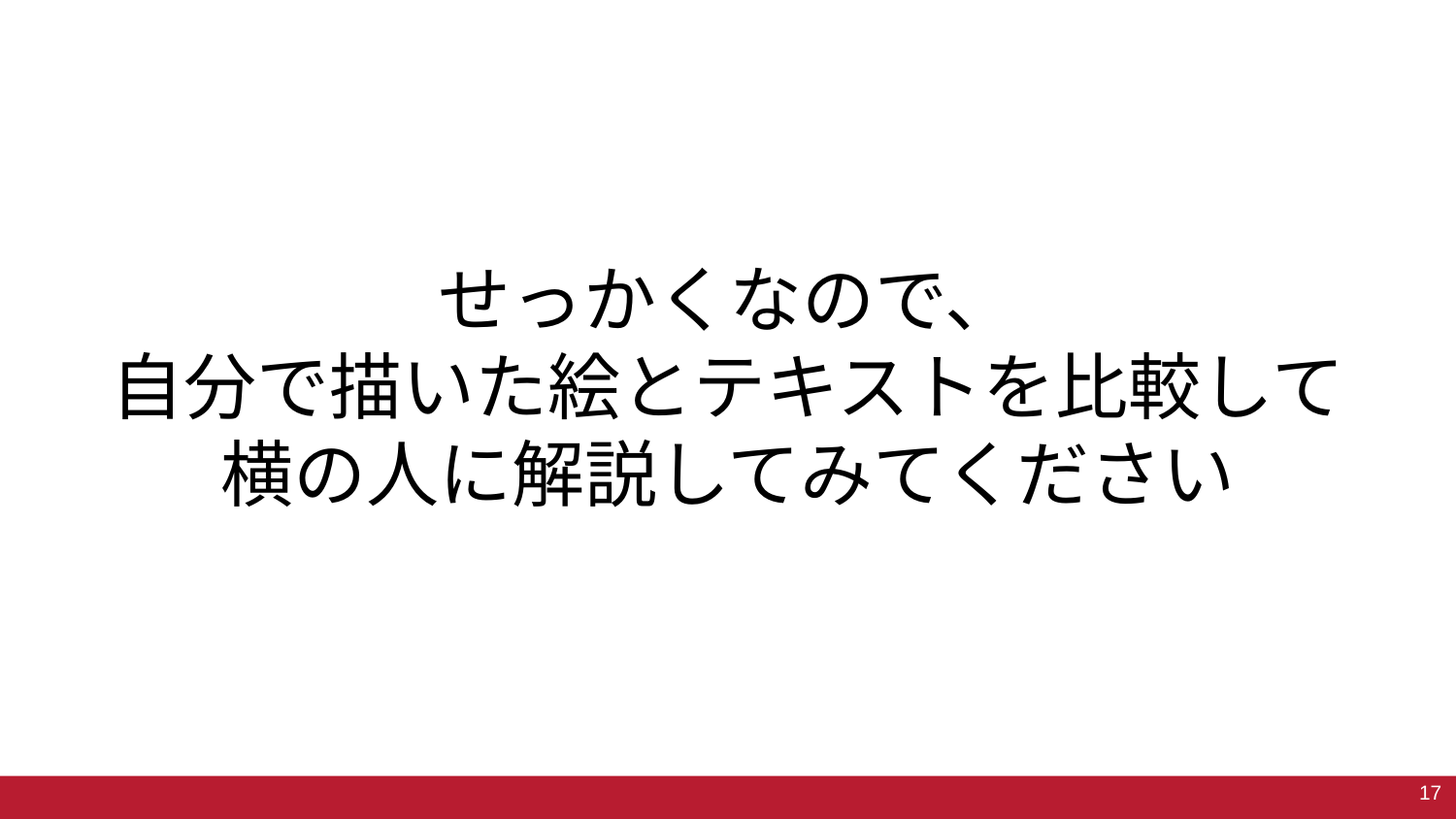

# せっかくなので、
自分で描いた絵とテキストを比較して
横の人に解説してみてください
17